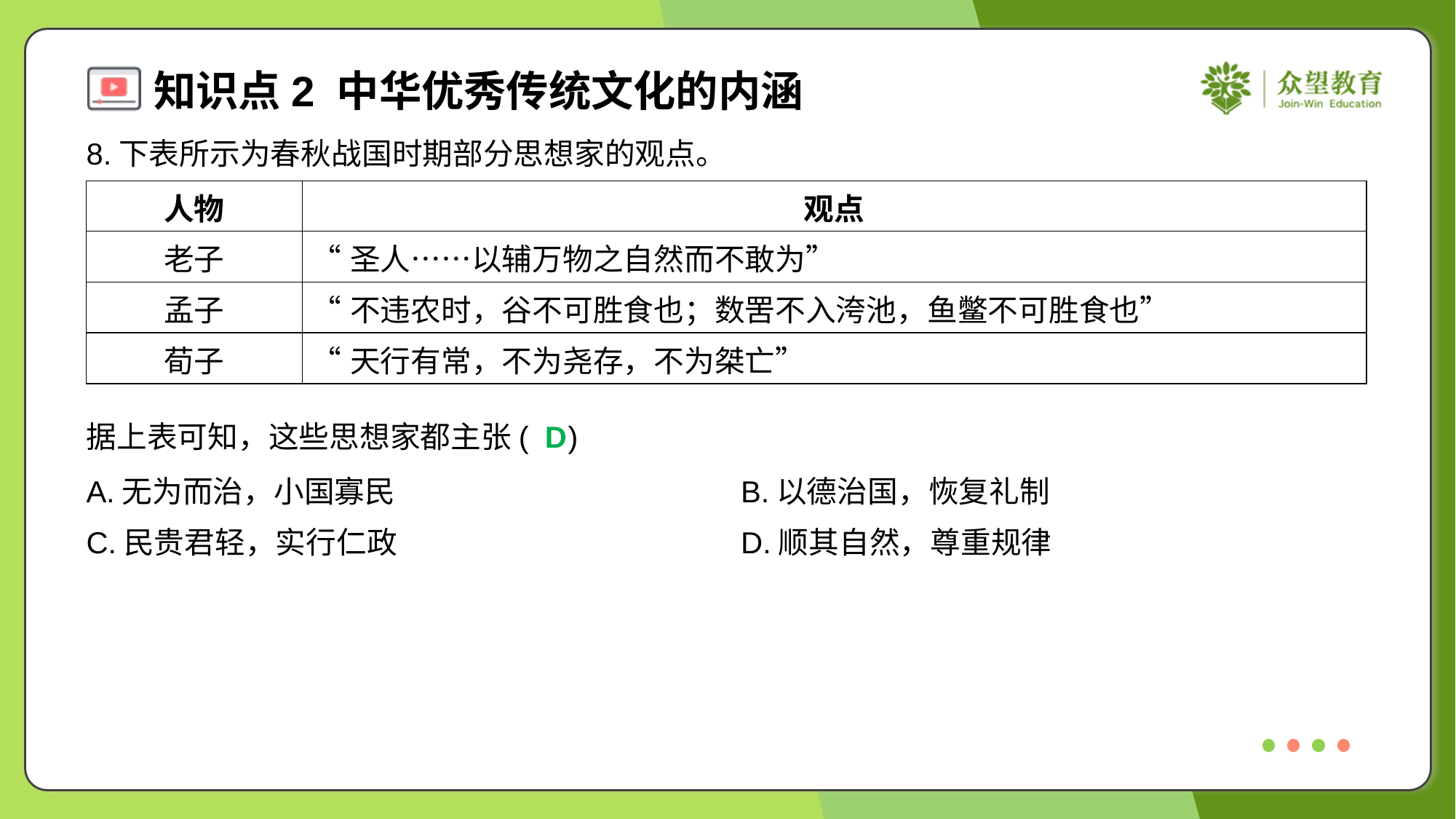

8.下表所示为春秋战国时期部分思想家的观点。
| 人物 | 观点 |
| --- | --- |
| 老子 | “圣人……以辅万物之自然而不敢为” |
| 孟子 | “不违农时，谷不可胜食也；数罟不入洿池，鱼鳖不可胜食也” |
| 荀子 | “天行有常，不为尧存，不为桀亡” |
据上表可知，这些思想家都主张(     )
D
A.无为而治，小国寡民	B.以德治国，恢复礼制
C.民贵君轻，实行仁政	D.顺其自然，尊重规律